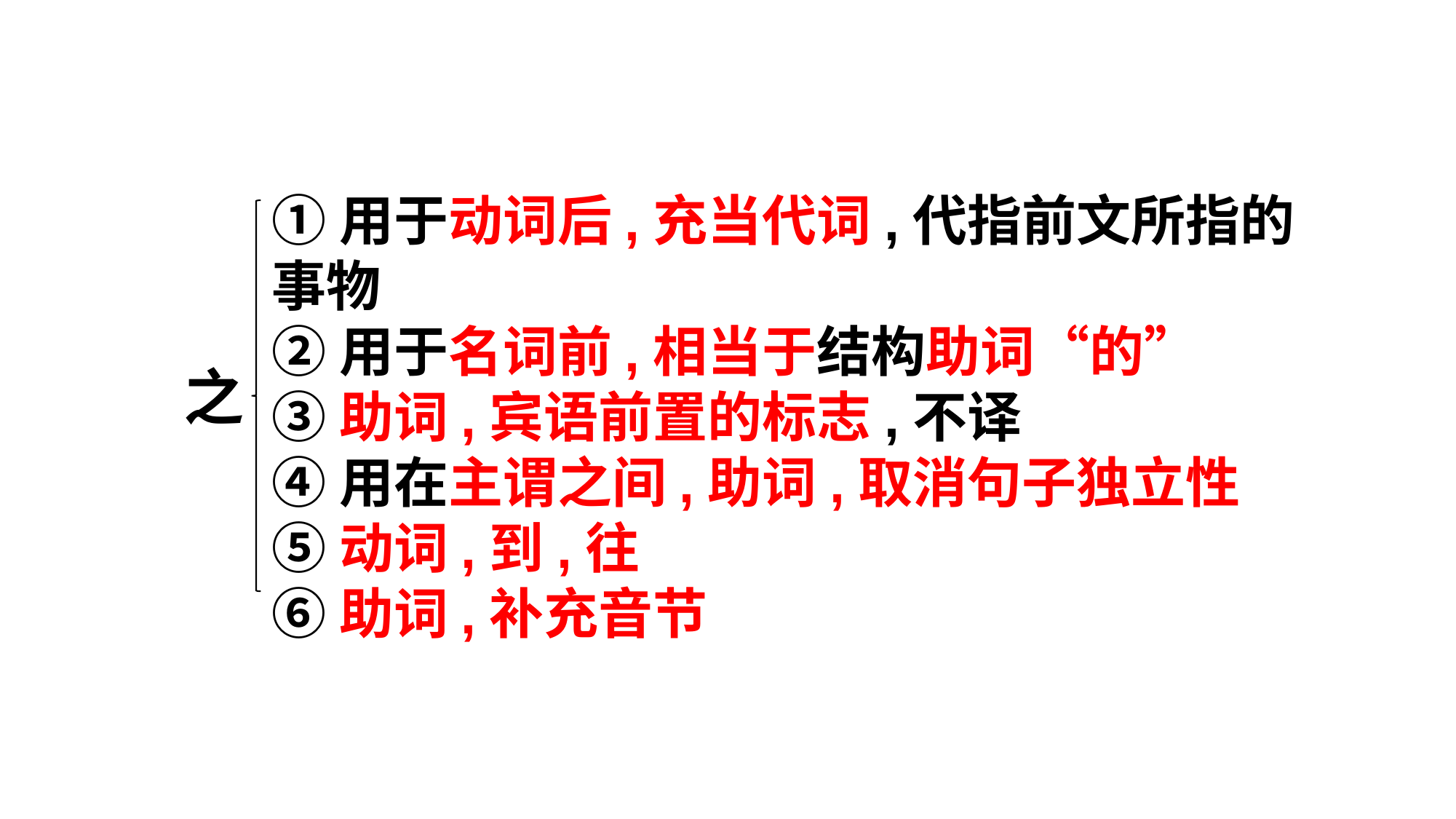

①用于动词后,充当代词,代指前文所指的事物
②用于名词前,相当于结构助词“的”
③助词,宾语前置的标志,不译
④用在主谓之间,助词,取消句子独立性
⑤动词,到,往
⑥助词,补充音节

之